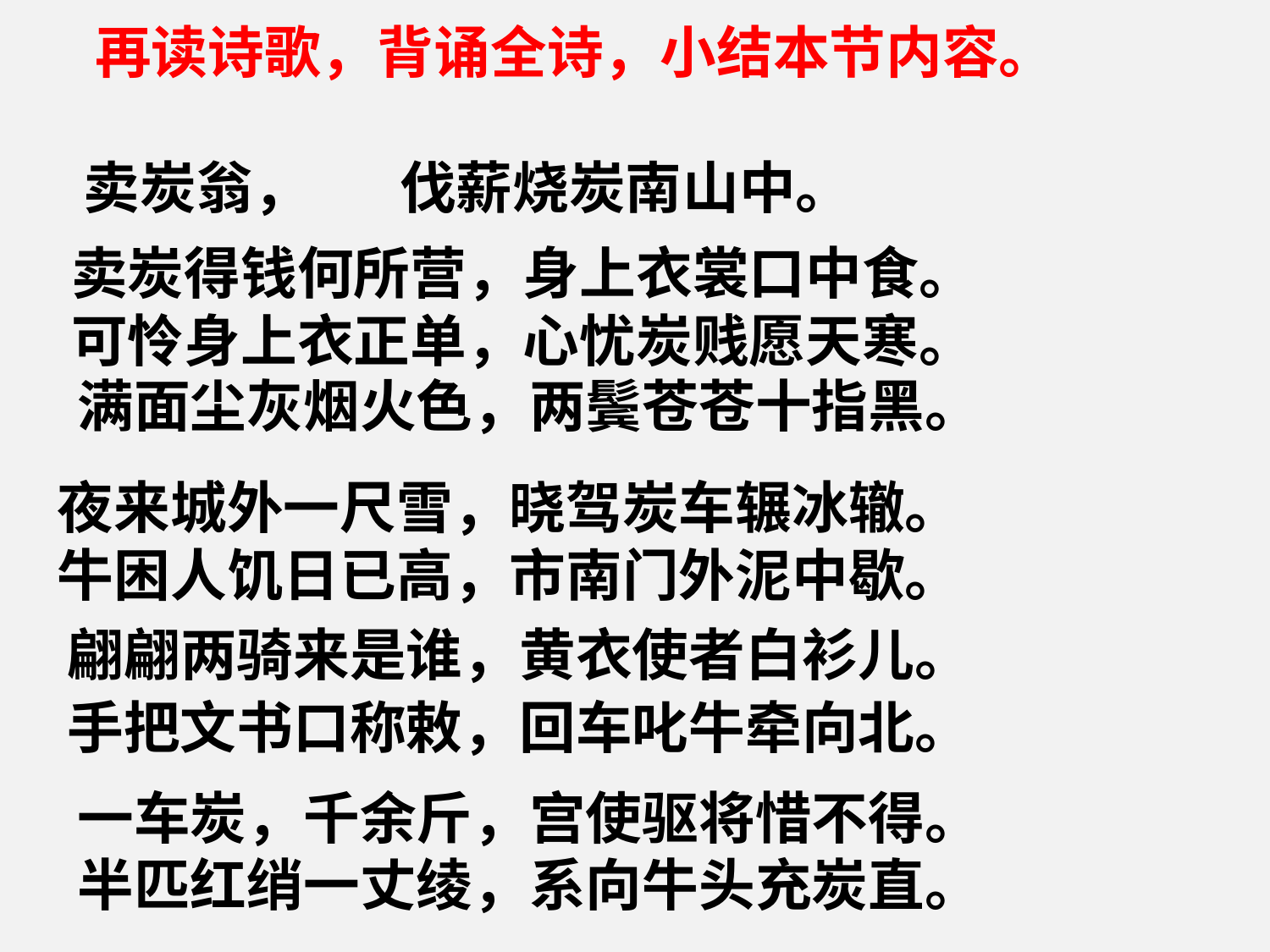

再读诗歌，背诵全诗，小结本节内容。
 卖炭翁，       伐薪烧炭南山中。

卖炭得钱何所营，身上衣裳口中食。  
可怜身上衣正单，心忧炭贱愿天寒。
满面尘灰烟火色，两鬓苍苍十指黑。
夜来城外一尺雪，晓驾炭车辗冰辙。  
牛困人饥日已高，市南门外泥中歇。
翩翩两骑来是谁，黄衣使者白衫儿。
手把文书口称敕，回车叱牛牵向北。
一车炭，千余斤，宫使驱将惜不得。  
半匹红绡一丈绫，系向牛头充炭直。